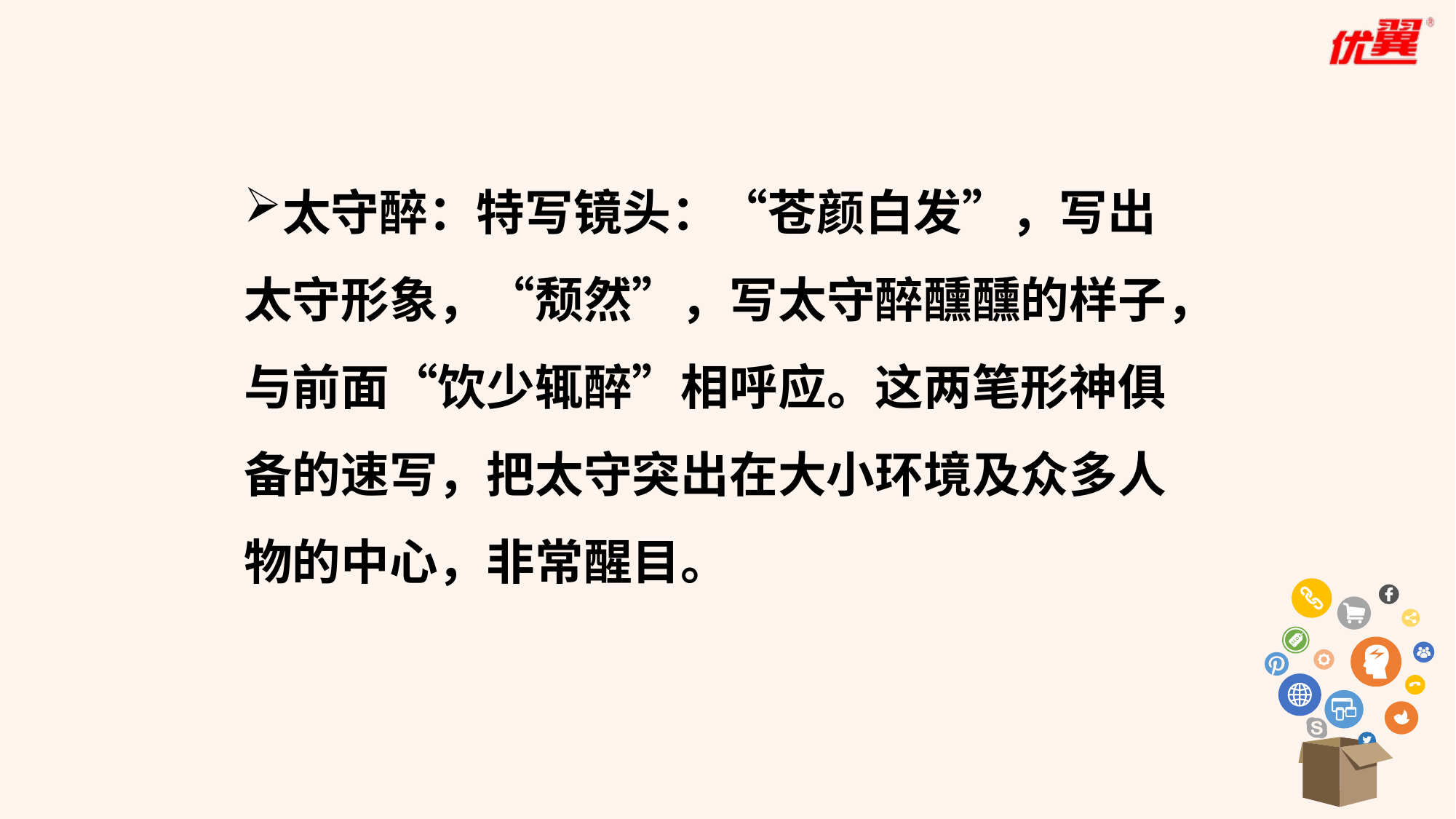

太守醉：特写镜头：“苍颜白发”，写出太守形象，“颓然”，写太守醉醺醺的样子，与前面“饮少辄醉”相呼应。这两笔形神俱备的速写，把太守突出在大小环境及众多人物的中心，非常醒目。